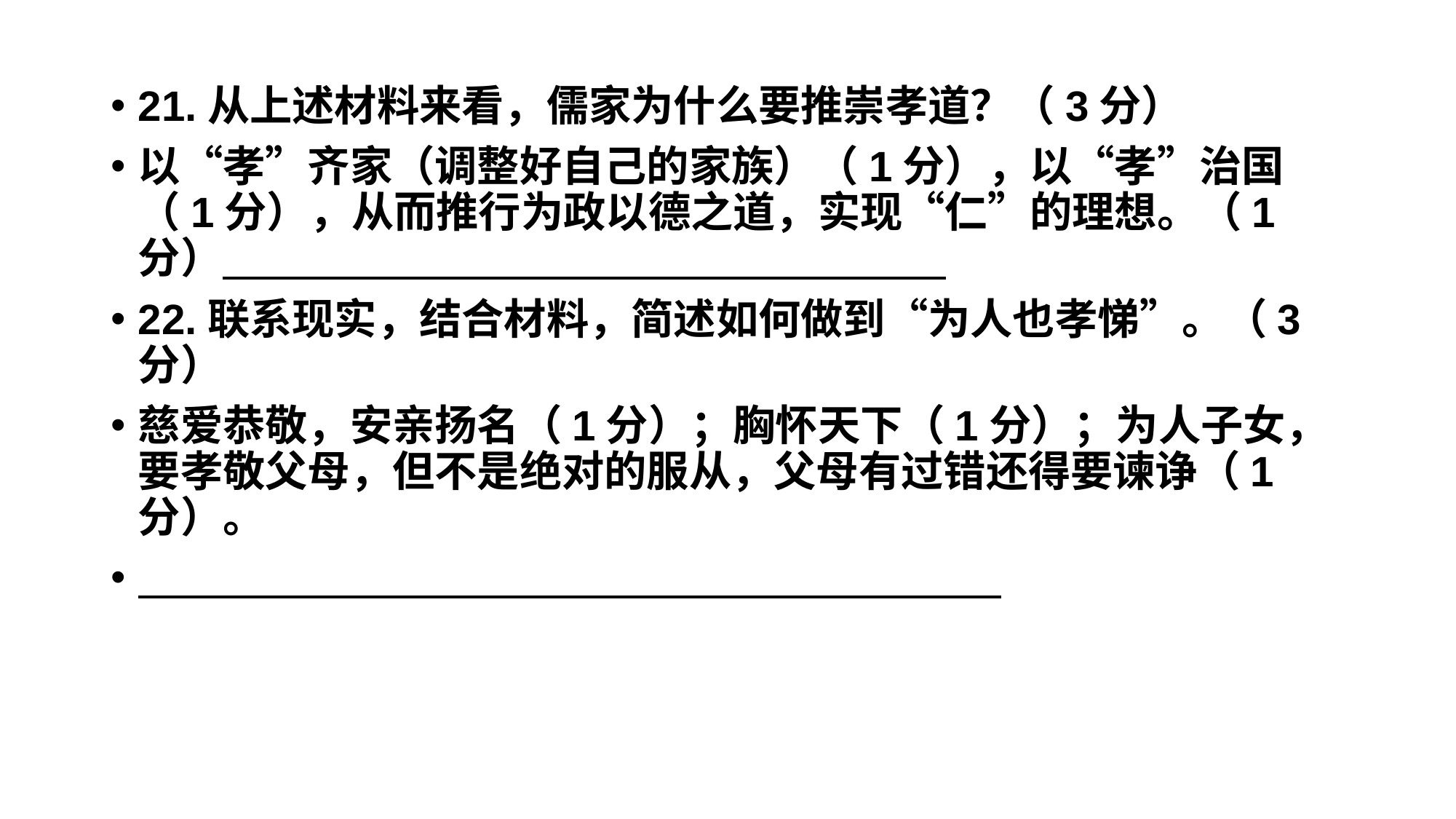

#
21.从上述材料来看，儒家为什么要推崇孝道？（3分）
以“孝”齐家（调整好自己的家族）（1分），以“孝”治国（1分），从而推行为政以德之道，实现“仁”的理想。（1分）
22.联系现实，结合材料，简述如何做到“为人也孝悌”。（3分）
慈爱恭敬，安亲扬名（1分）；胸怀天下（1分）；为人子女，要孝敬父母，但不是绝对的服从，父母有过错还得要谏诤（1分）。